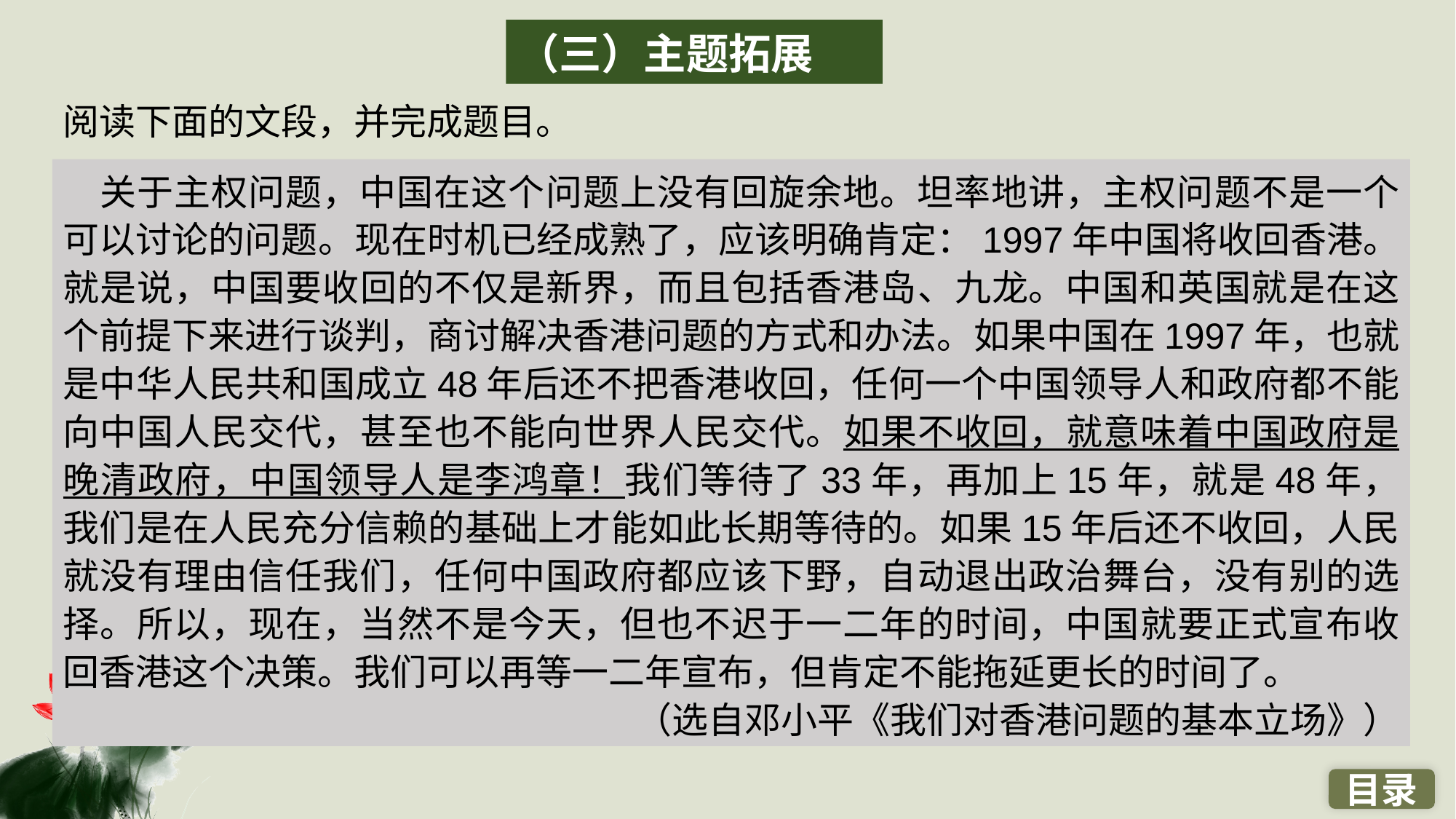

（三）主题拓展
阅读下面的文段，并完成题目。
   关于主权问题，中国在这个问题上没有回旋余地。坦率地讲，主权问题不是一个可以讨论的问题。现在时机已经成熟了，应该明确肯定：1997年中国将收回香港。就是说，中国要收回的不仅是新界，而且包括香港岛、九龙。中国和英国就是在这个前提下来进行谈判，商讨解决香港问题的方式和办法。如果中国在1997年，也就是中华人民共和国成立48年后还不把香港收回，任何一个中国领导人和政府都不能向中国人民交代，甚至也不能向世界人民交代。如果不收回，就意味着中国政府是晚清政府，中国领导人是李鸿章！我们等待了33年，再加上15年，就是48年，我们是在人民充分信赖的基础上才能如此长期等待的。如果15年后还不收回，人民就没有理由信任我们，任何中国政府都应该下野，自动退出政治舞台，没有别的选择。所以，现在，当然不是今天，但也不迟于一二年的时间，中国就要正式宣布收回香港这个决策。我们可以再等一二年宣布，但肯定不能拖延更长的时间了。
（选自邓小平《我们对香港问题的基本立场》）